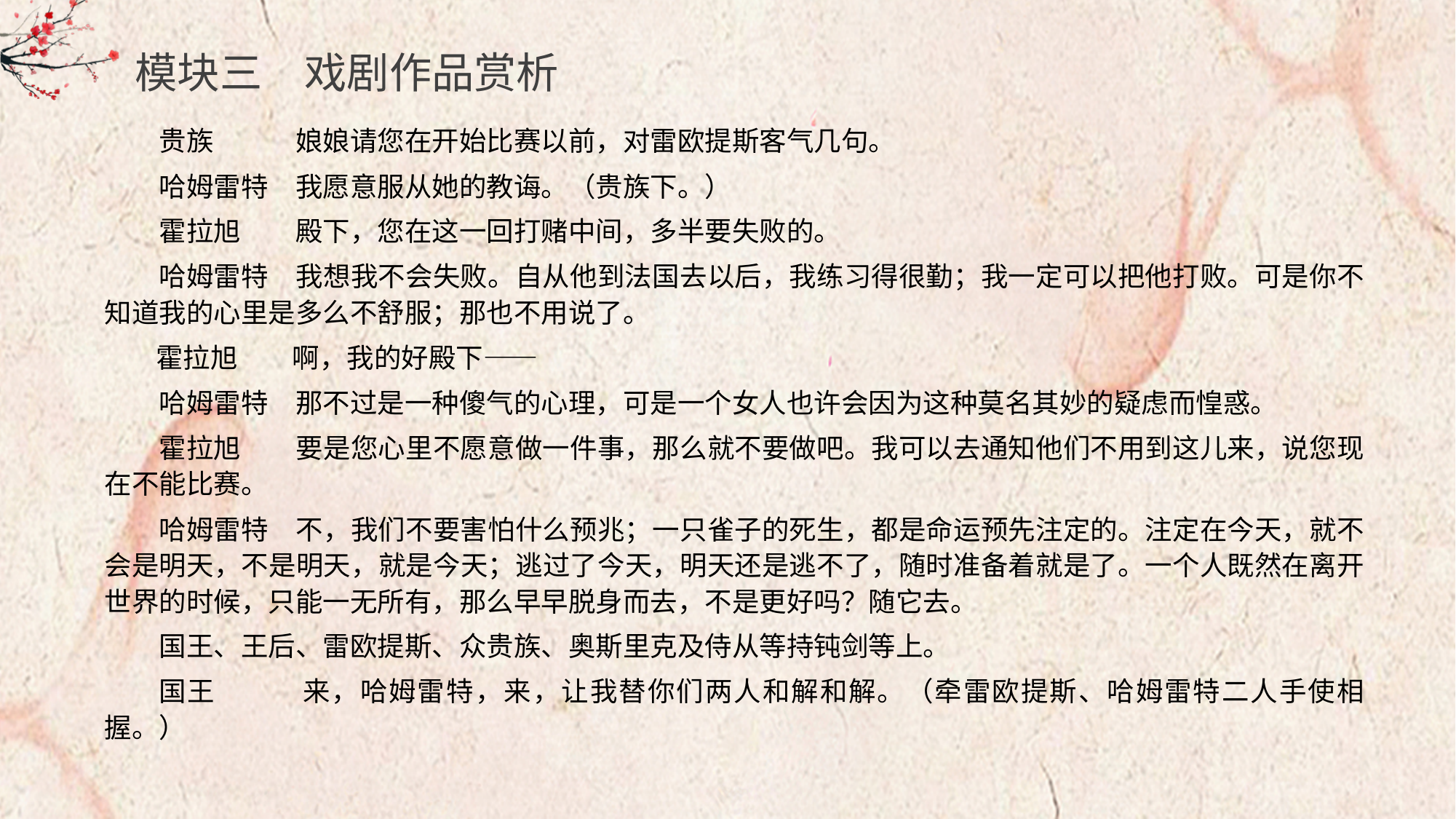

模块三　戏剧作品赏析
贵族　　　娘娘请您在开始比赛以前，对雷欧提斯客气几句。
哈姆雷特　我愿意服从她的教诲。（贵族下。）
霍拉旭　　殿下，您在这一回打赌中间，多半要失败的。
哈姆雷特　我想我不会失败。自从他到法国去以后，我练习得很勤；我一定可以把他打败。可是你不知道我的心里是多么不舒服；那也不用说了。
霍拉旭　　啊，我的好殿下——
哈姆雷特　那不过是一种傻气的心理，可是一个女人也许会因为这种莫名其妙的疑虑而惶惑。
霍拉旭　　要是您心里不愿意做一件事，那么就不要做吧。我可以去通知他们不用到这儿来，说您现在不能比赛。
哈姆雷特　不，我们不要害怕什么预兆；一只雀子的死生，都是命运预先注定的。注定在今天，就不会是明天，不是明天，就是今天；逃过了今天，明天还是逃不了，随时准备着就是了。一个人既然在离开世界的时候，只能一无所有，那么早早脱身而去，不是更好吗？随它去。
国王、王后、雷欧提斯、众贵族、奥斯里克及侍从等持钝剑等上。
国王　　　来，哈姆雷特，来，让我替你们两人和解和解。（牵雷欧提斯、哈姆雷特二人手使相握。）